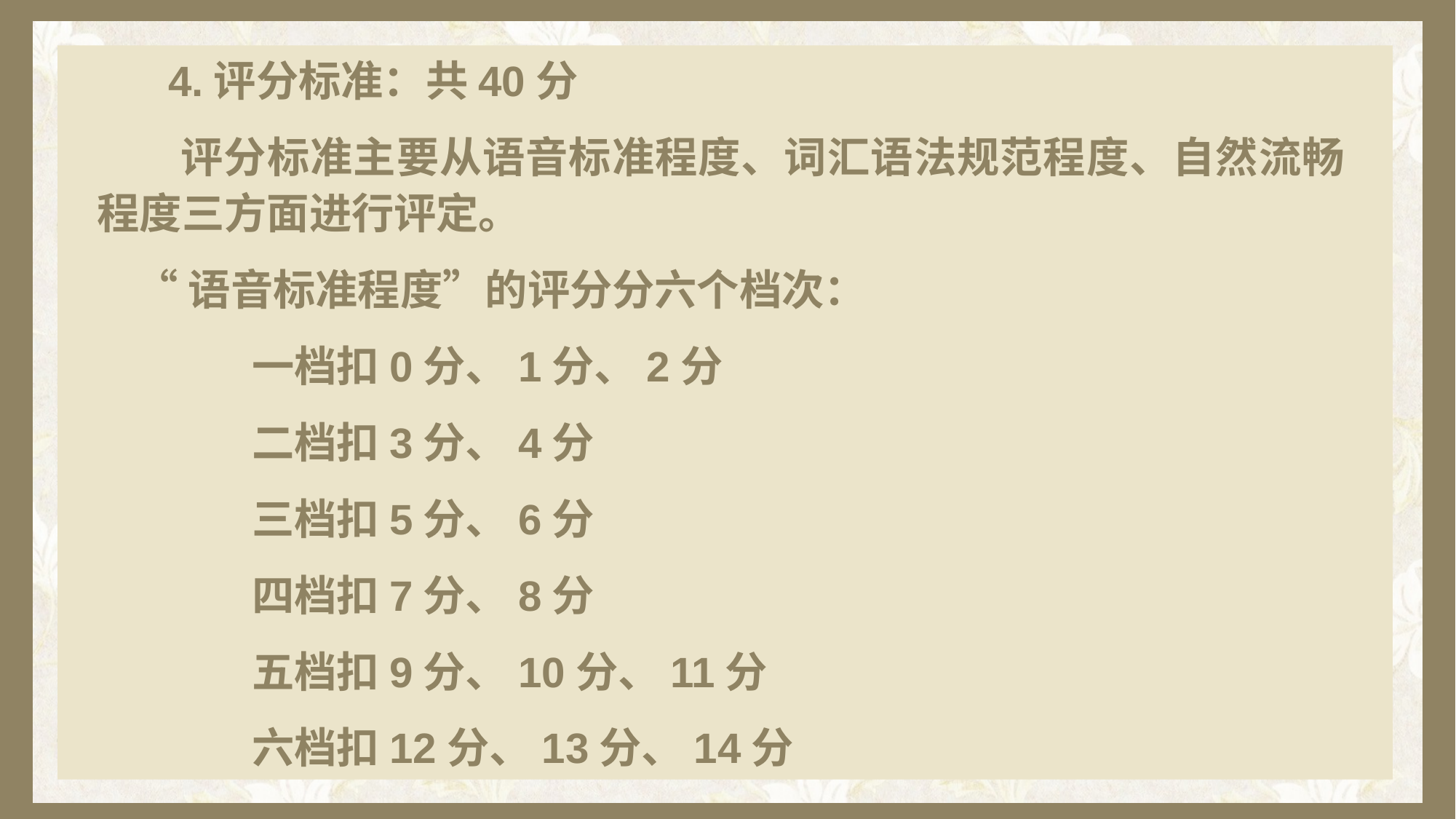

4.评分标准：共40分
       评分标准主要从语音标准程度、词汇语法规范程度、自然流畅程度三方面进行评定。
    “语音标准程度”的评分分六个档次：
               一档扣0分、1分、2分
               二档扣3分、4分
               三档扣5分、6分
               四档扣7分、8分
               五档扣9分、10分、11分
               六档扣12分、13分、14分